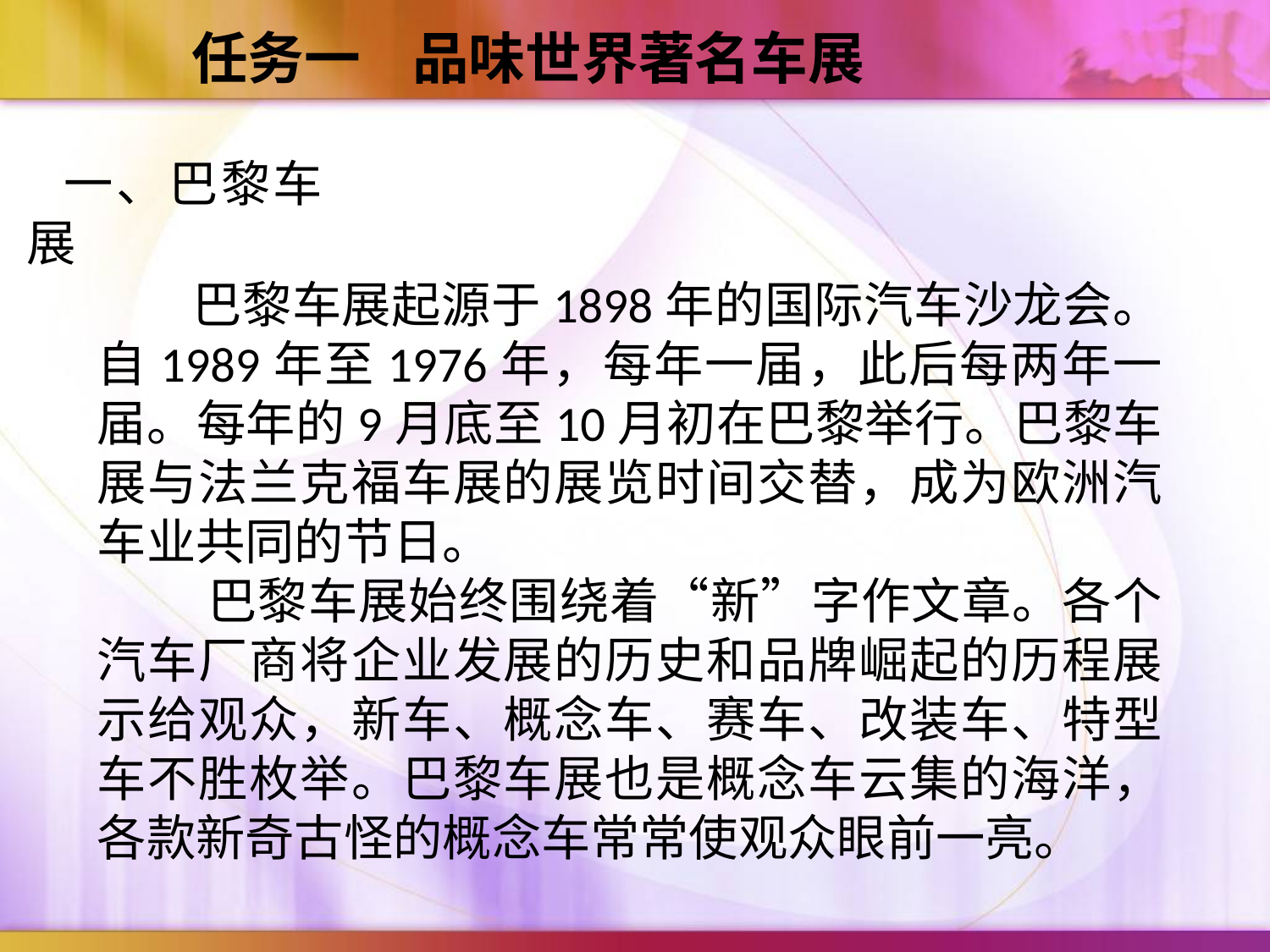

任务一    品味世界著名车展
一、巴黎车展
    巴黎车展起源于1898年的国际汽车沙龙会。自1989年至1976年，每年一届，此后每两年一届。每年的9月底至10月初在巴黎举行。巴黎车展与法兰克福车展的展览时间交替，成为欧洲汽车业共同的节日。
     巴黎车展始终围绕着“新”字作文章。各个汽车厂商将企业发展的历史和品牌崛起的历程展示给观众，新车、概念车、赛车、改装车、特型车不胜枚举。巴黎车展也是概念车云集的海洋，各款新奇古怪的概念车常常使观众眼前一亮。